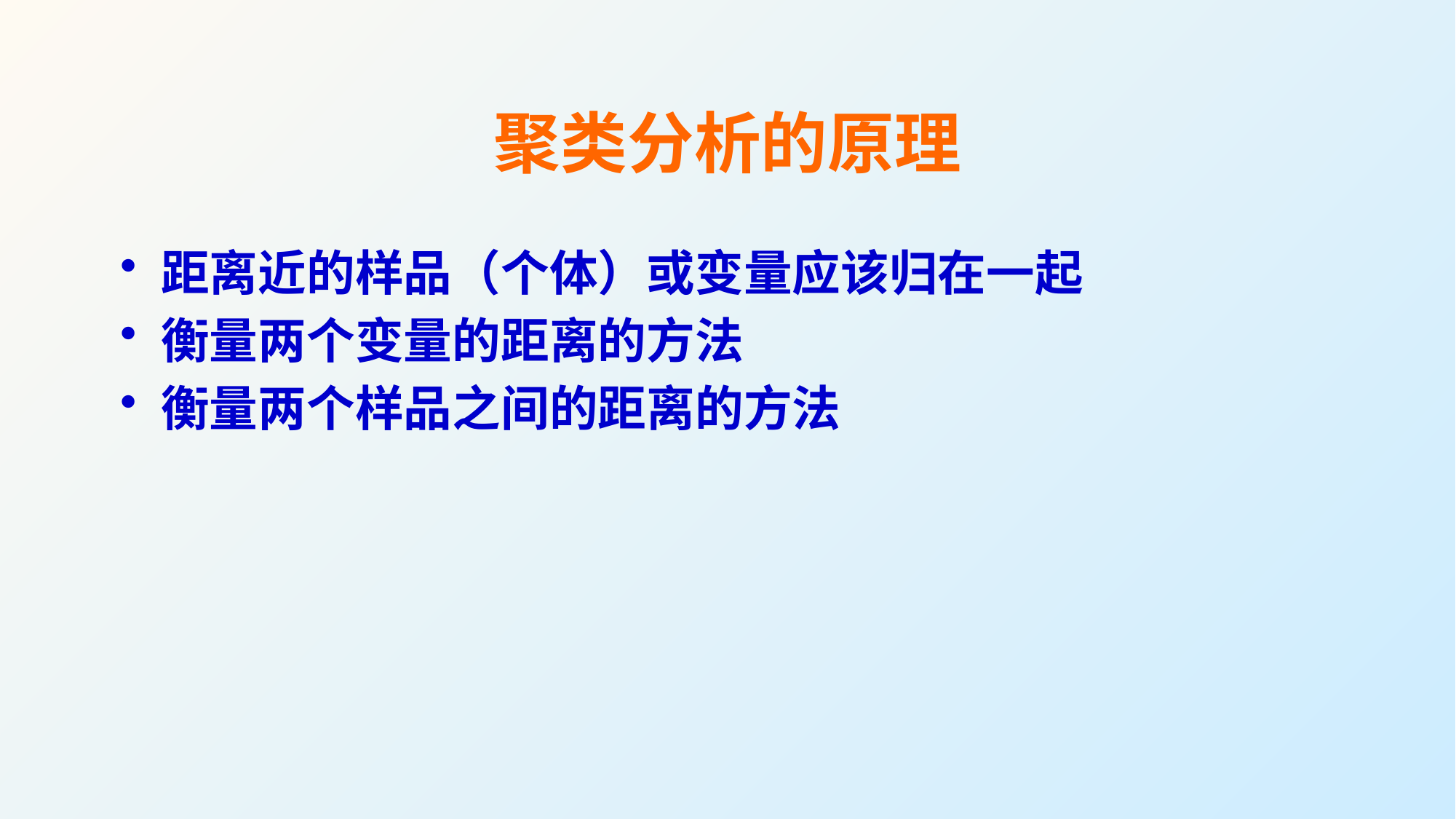

# 聚类分析的原理
距离近的样品（个体）或变量应该归在一起
衡量两个变量的距离的方法
衡量两个样品之间的距离的方法